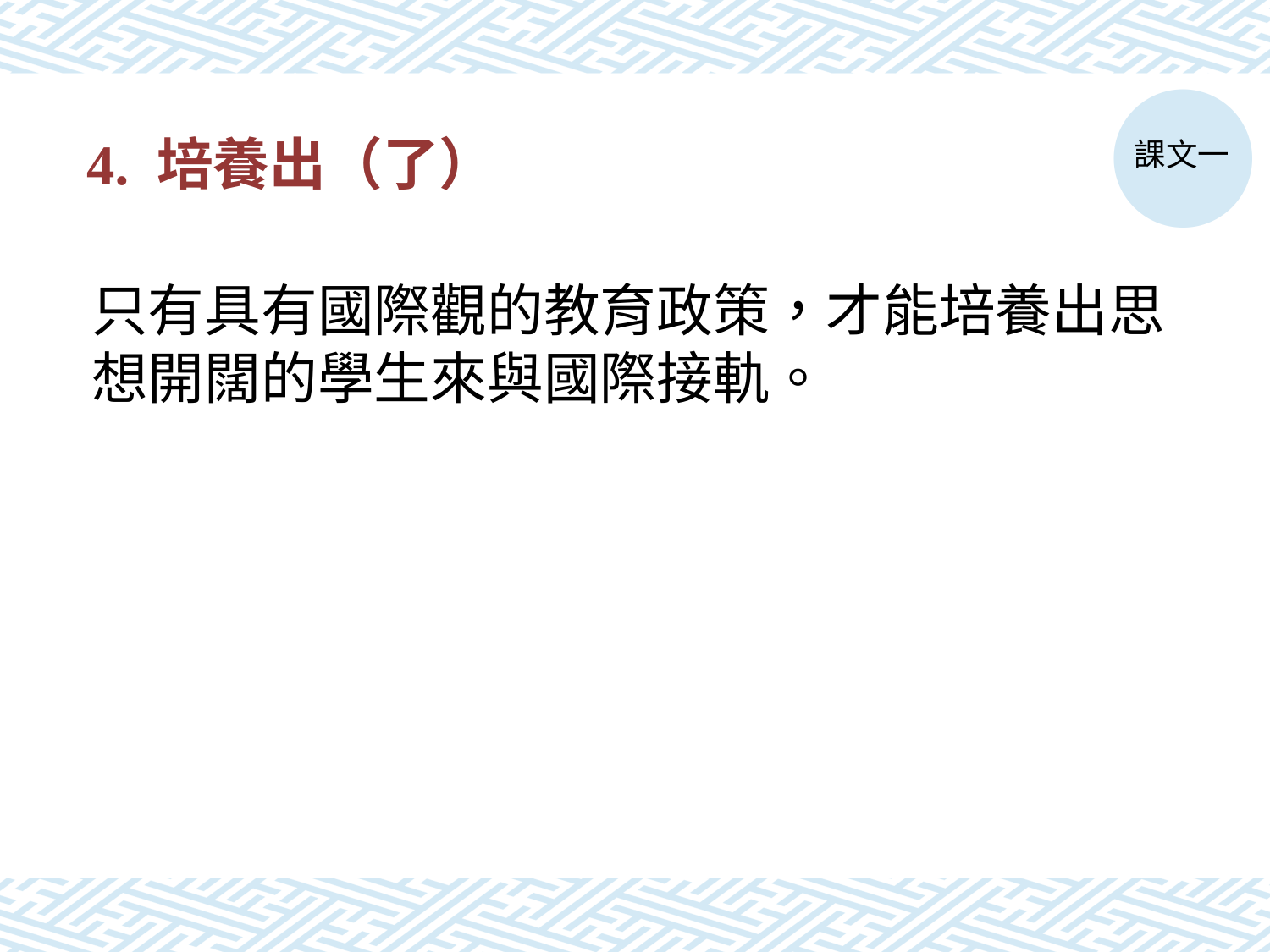

課文一
# 4. 培養出（了）
只有具有國際觀的教育政策，才能培養出思想開闊的學生來與國際接軌。